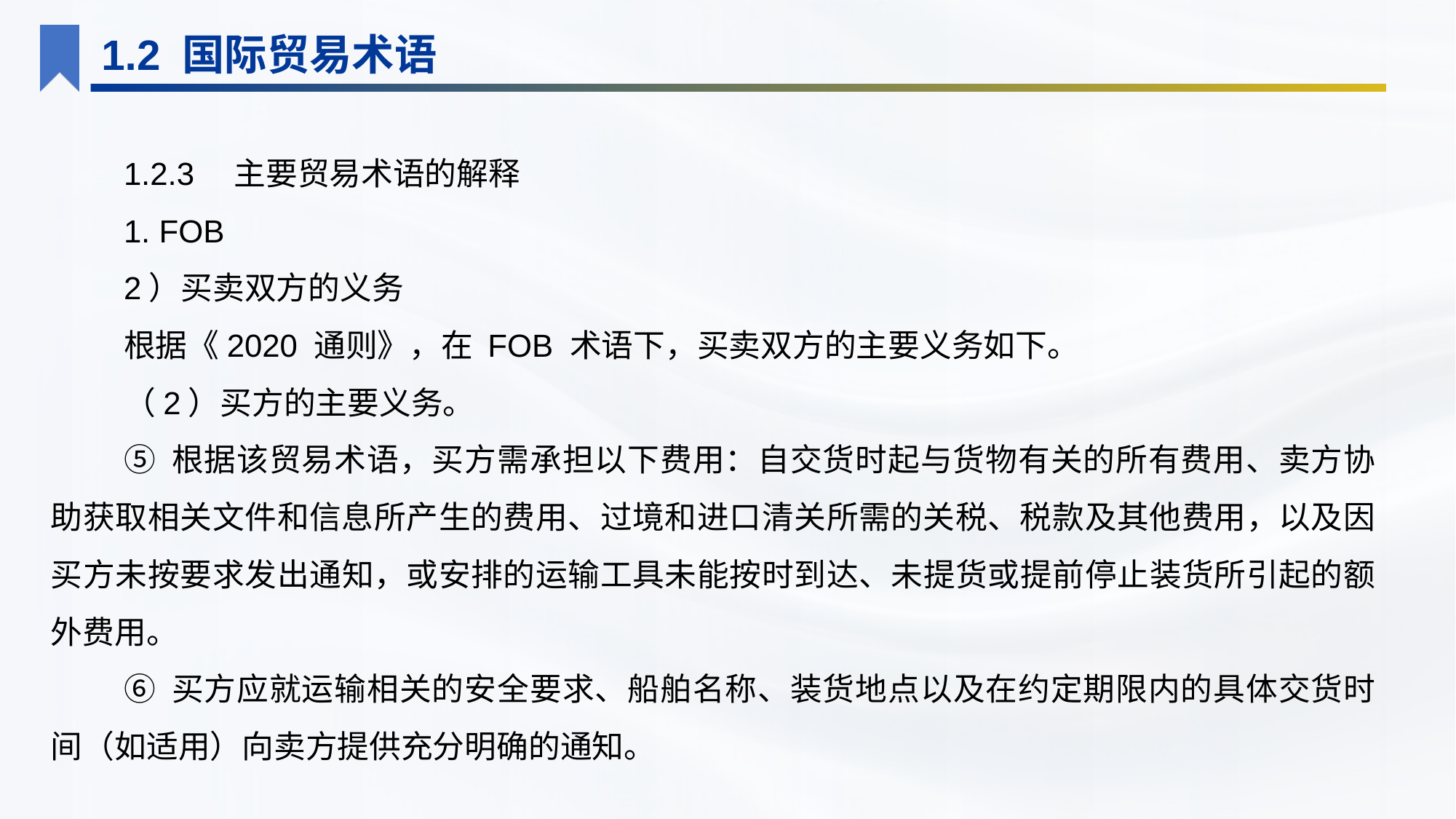

1.2 国际贸易术语
1.2.3　主要贸易术语的解释
1. FOB
2）买卖双方的义务
根据《2020 通则》，在 FOB 术语下，买卖双方的主要义务如下。
（2）买方的主要义务。
⑤ 根据该贸易术语，买方需承担以下费用：自交货时起与货物有关的所有费用、卖方协助获取相关文件和信息所产生的费用、过境和进口清关所需的关税、税款及其他费用，以及因买方未按要求发出通知，或安排的运输工具未能按时到达、未提货或提前停止装货所引起的额外费用。
⑥ 买方应就运输相关的安全要求、船舶名称、装货地点以及在约定期限内的具体交货时间（如适用）向卖方提供充分明确的通知。